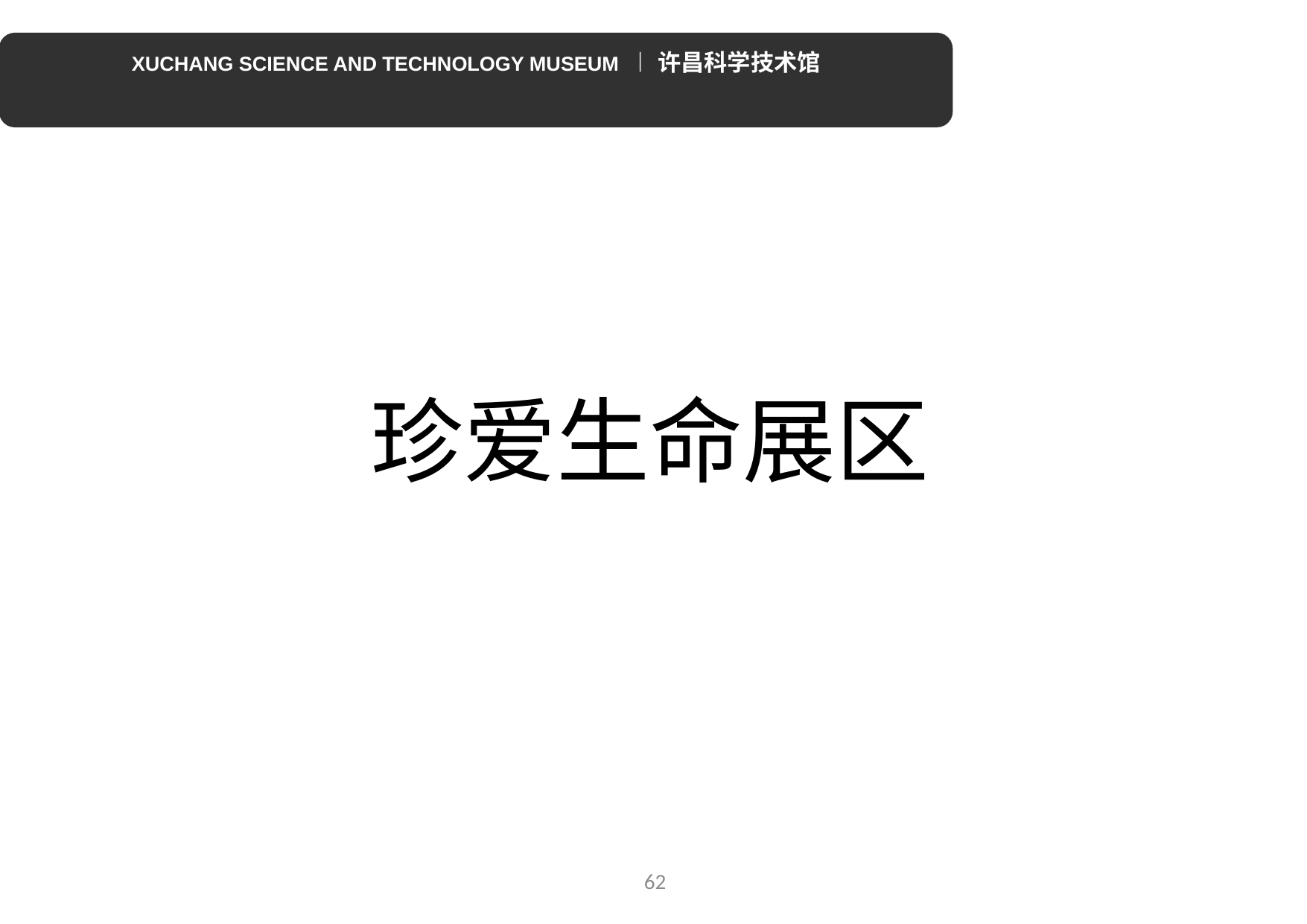

XUCHANG SCIENCE AND TECHNOLOGY MUSEUM ︱ 许昌科学技术馆
珍爱生命展区
62